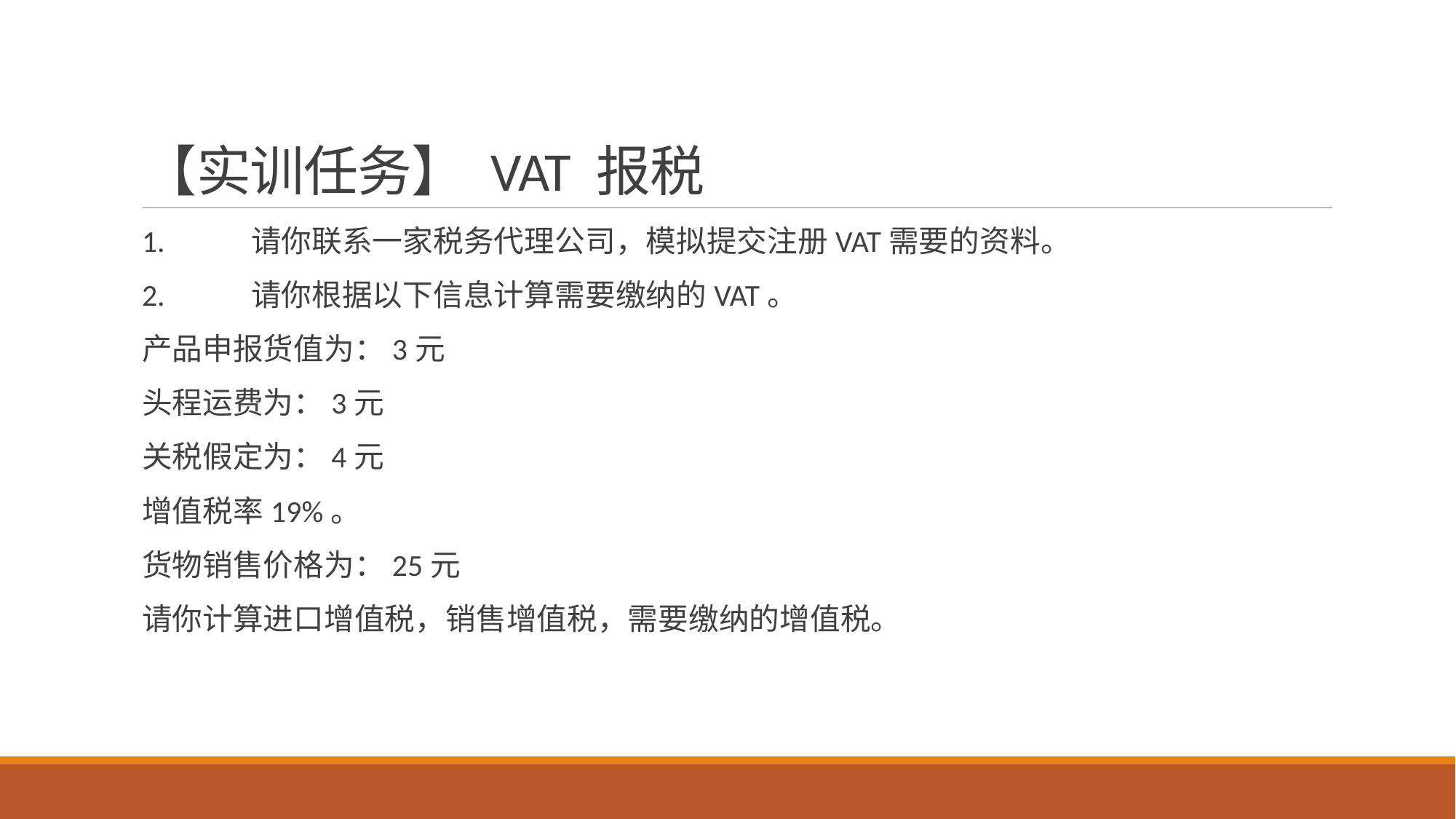

# 【实训任务】 VAT 报税
1.	请你联系一家税务代理公司，模拟提交注册VAT需要的资料。
2.	请你根据以下信息计算需要缴纳的VAT。
产品申报货值为：3元
头程运费为：3元
关税假定为：4元
增值税率19%。
货物销售价格为：25元
请你计算进口增值税，销售增值税，需要缴纳的增值税。